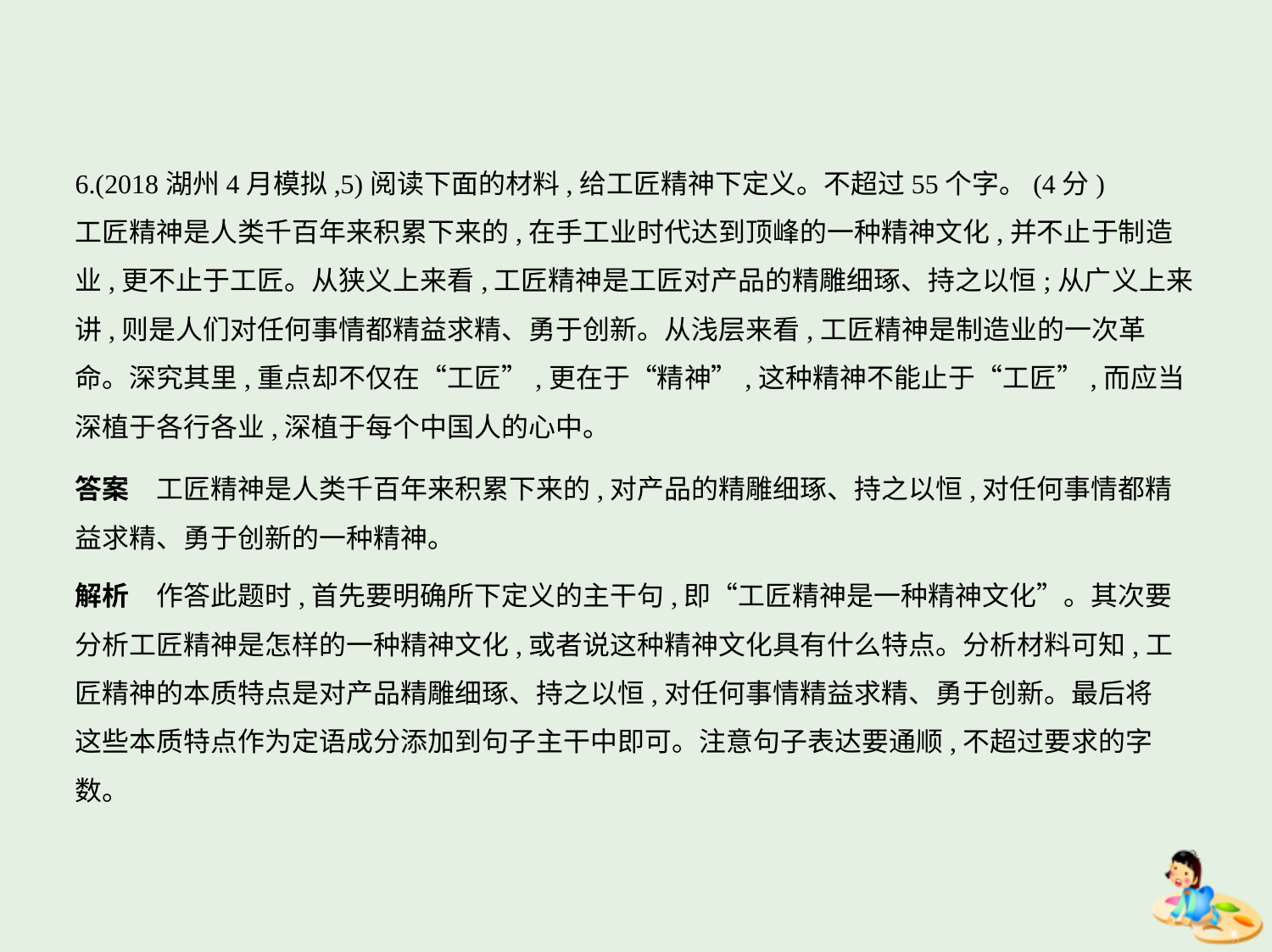

6.(2018湖州4月模拟,5)阅读下面的材料,给工匠精神下定义。不超过55个字。(4分)
工匠精神是人类千百年来积累下来的,在手工业时代达到顶峰的一种精神文化,并不止于制造
业,更不止于工匠。从狭义上来看,工匠精神是工匠对产品的精雕细琢、持之以恒;从广义上来
讲,则是人们对任何事情都精益求精、勇于创新。从浅层来看,工匠精神是制造业的一次革
命。深究其里,重点却不仅在“工匠”,更在于“精神”,这种精神不能止于“工匠”,而应当
深植于各行各业,深植于每个中国人的心中。
答案　工匠精神是人类千百年来积累下来的,对产品的精雕细琢、持之以恒,对任何事情都精
益求精、勇于创新的一种精神。
解析　作答此题时,首先要明确所下定义的主干句,即“工匠精神是一种精神文化”。其次要
分析工匠精神是怎样的一种精神文化,或者说这种精神文化具有什么特点。分析材料可知,工
匠精神的本质特点是对产品精雕细琢、持之以恒,对任何事情精益求精、勇于创新。最后将
这些本质特点作为定语成分添加到句子主干中即可。注意句子表达要通顺,不超过要求的字
数。